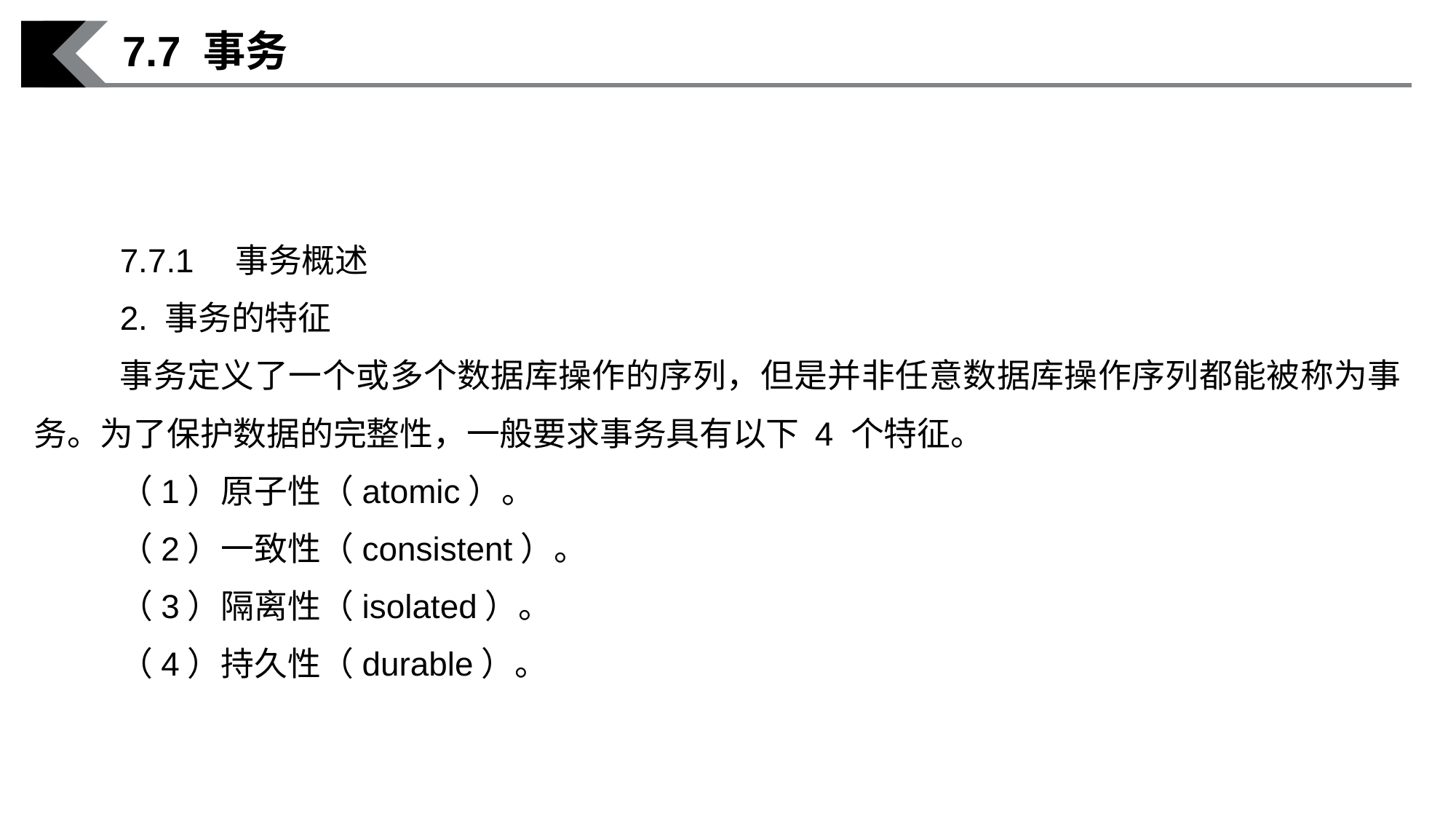

7.7 事务
7.7.1　事务概述
2. 事务的特征
事务定义了一个或多个数据库操作的序列，但是并非任意数据库操作序列都能被称为事务。为了保护数据的完整性，一般要求事务具有以下 4 个特征。
（1）原子性（atomic）。
（2）一致性（consistent）。
（3）隔离性（isolated）。
（4）持久性（durable）。